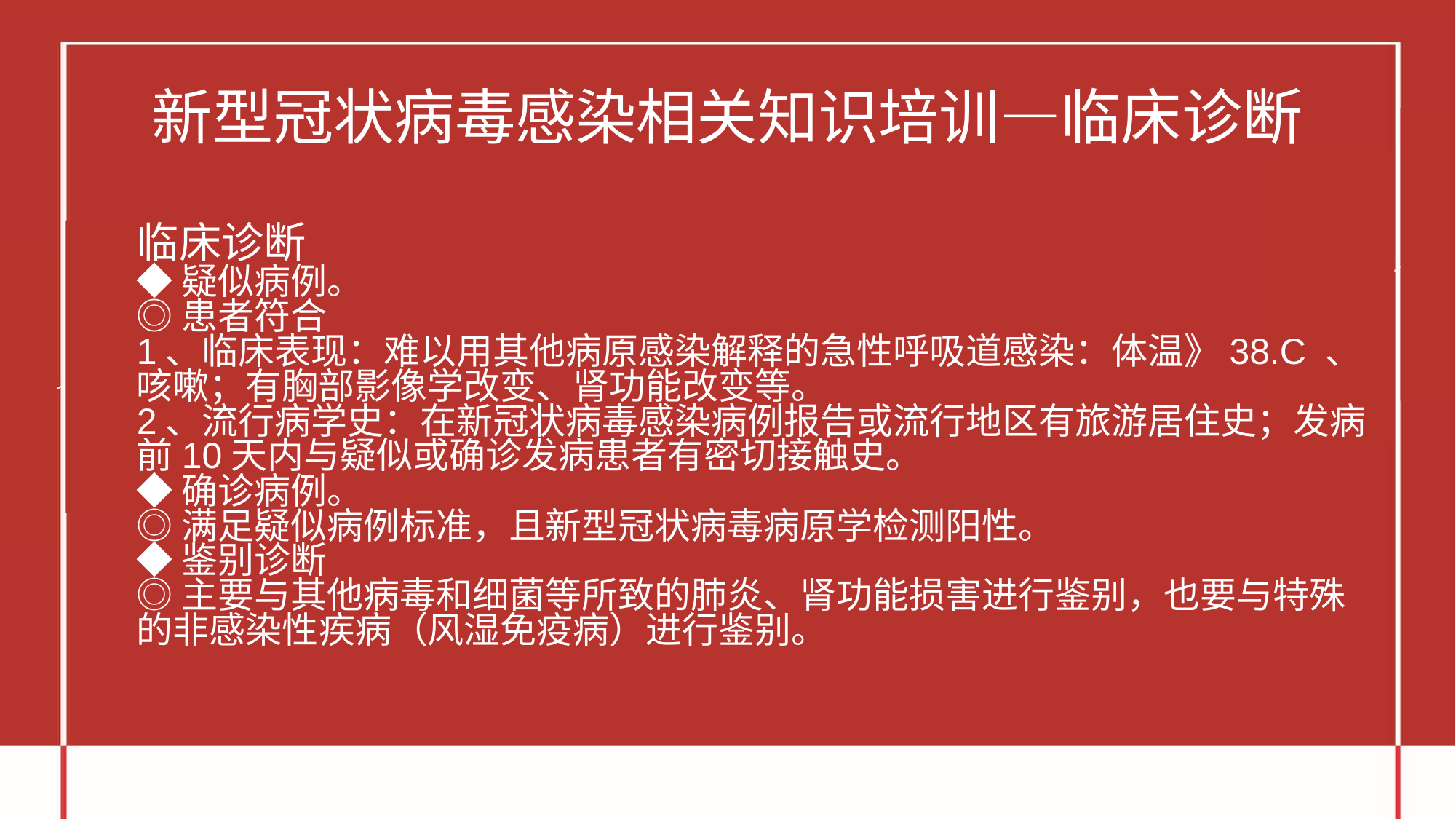

# 新型冠状病毒感染相关知识培训—临床诊断
临床诊断
◆疑似病例。
◎患者符合
1、临床表现：难以用其他病原感染解释的急性呼吸道感染：体温》38.C 、咳嗽；有胸部影像学改变、肾功能改变等。
2、流行病学史：在新冠状病毒感染病例报告或流行地区有旅游居住史；发病前10天内与疑似或确诊发病患者有密切接触史。
◆确诊病例。
◎满足疑似病例标准，且新型冠状病毒病原学检测阳性。
◆鉴别诊断
◎主要与其他病毒和细菌等所致的肺炎、肾功能损害进行鉴别，也要与特殊的非感染性疾病（风湿免疫病）进行鉴别。